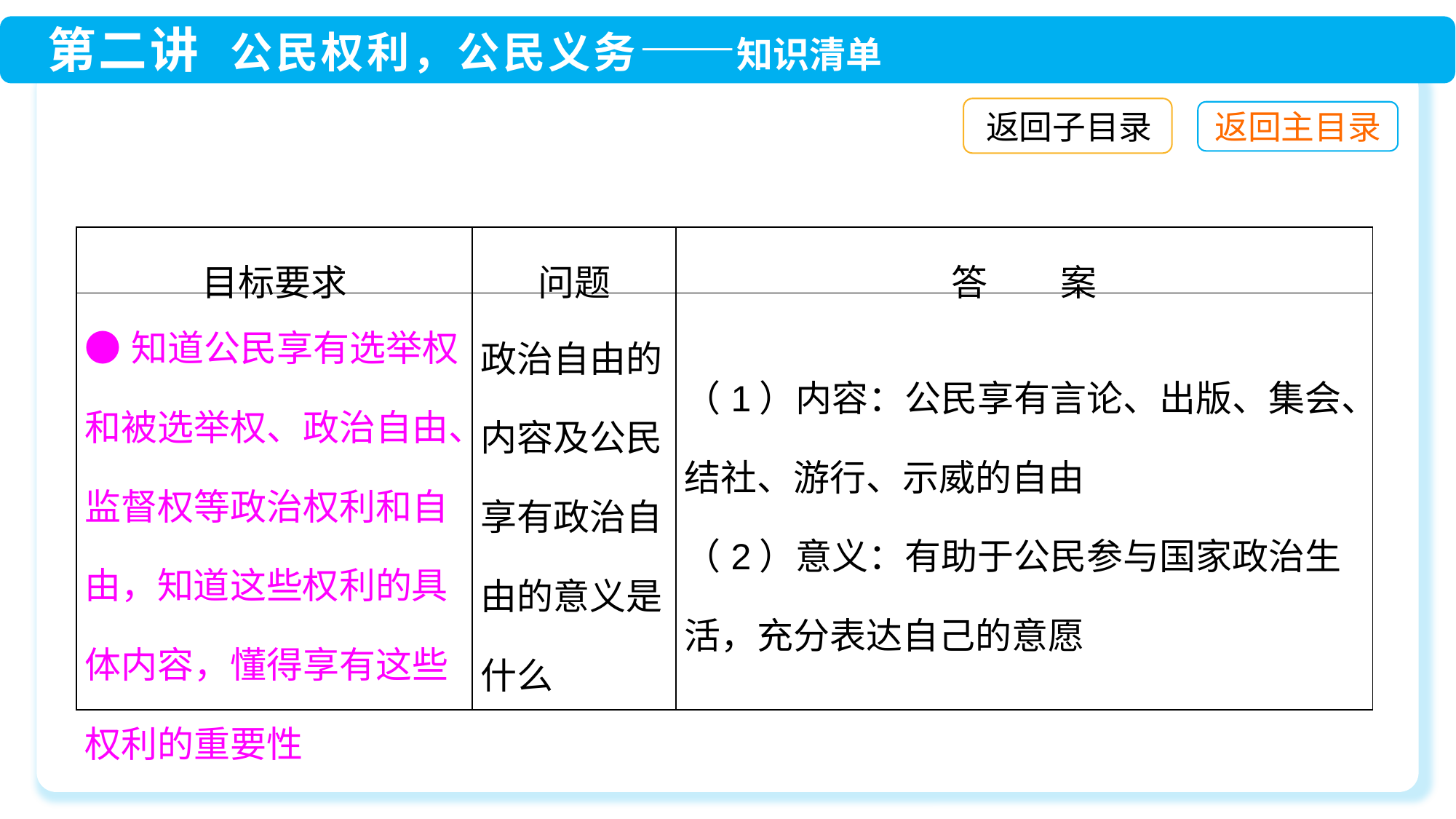

返回子目录
| 目标要求 | 问题 | 答　　案 |
| --- | --- | --- |
| ●知道公民享有选举权和被选举权、政治自由、监督权等政治权利和自由，知道这些权利的具体内容，懂得享有这些权利的重要性 | 政治自由的内容及公民享有政治自由的意义是什么 | （1）内容：公民享有言论、出版、集会、结社、游行、示威的自由 （2）意义：有助于公民参与国家政治生活，充分表达自己的意愿 |